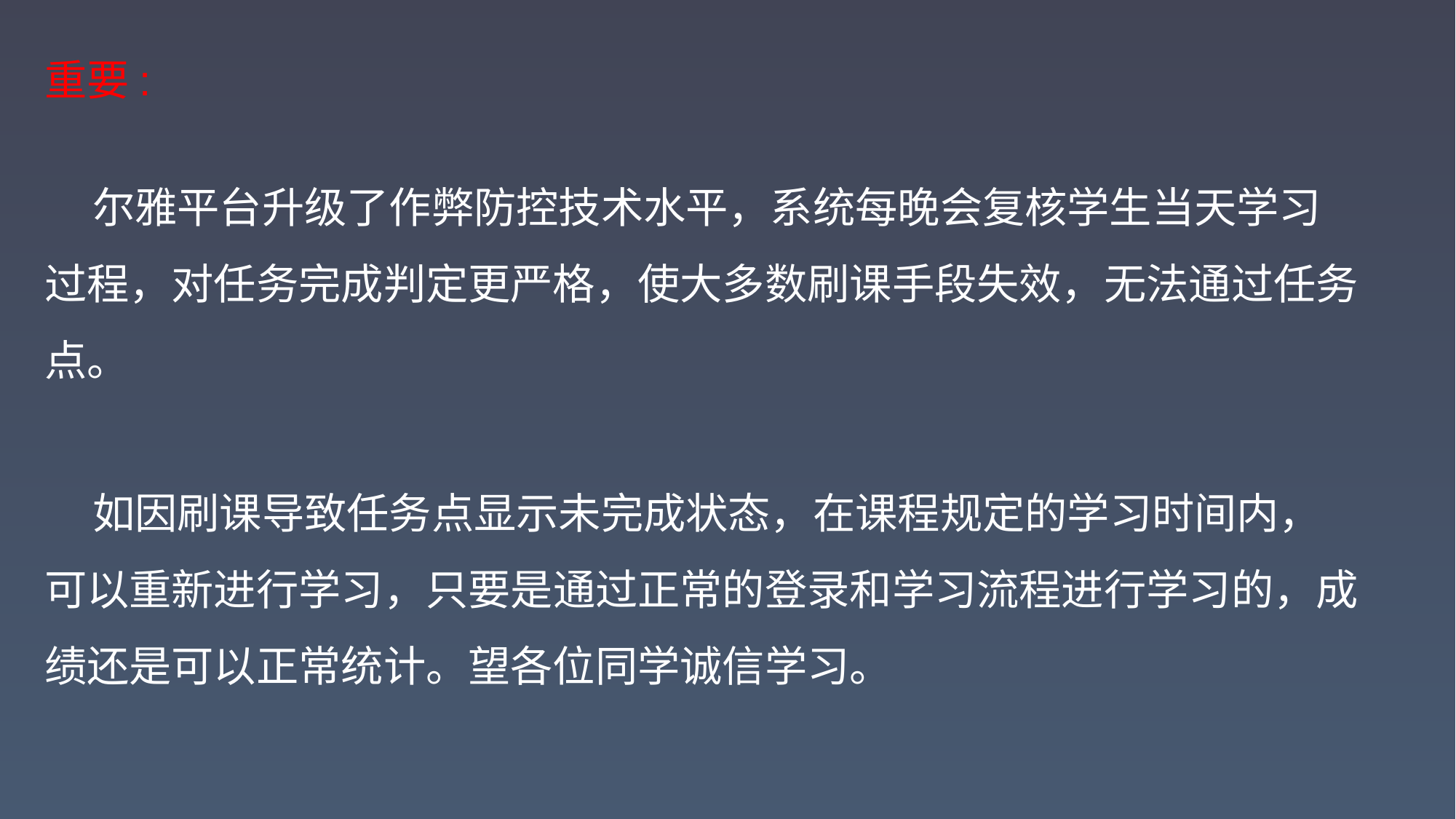

重要:

    尔雅平台升级了作弊防控技术水平，系统每晚会复核学生当天学习过程，对任务完成判定更严格，使大多数刷课手段失效，无法通过任务点。

    如因刷课导致任务点显示未完成状态，在课程规定的学习时间内，可以重新进行学习，只要是通过正常的登录和学习流程进行学习的，成绩还是可以正常统计。望各位同学诚信学习。